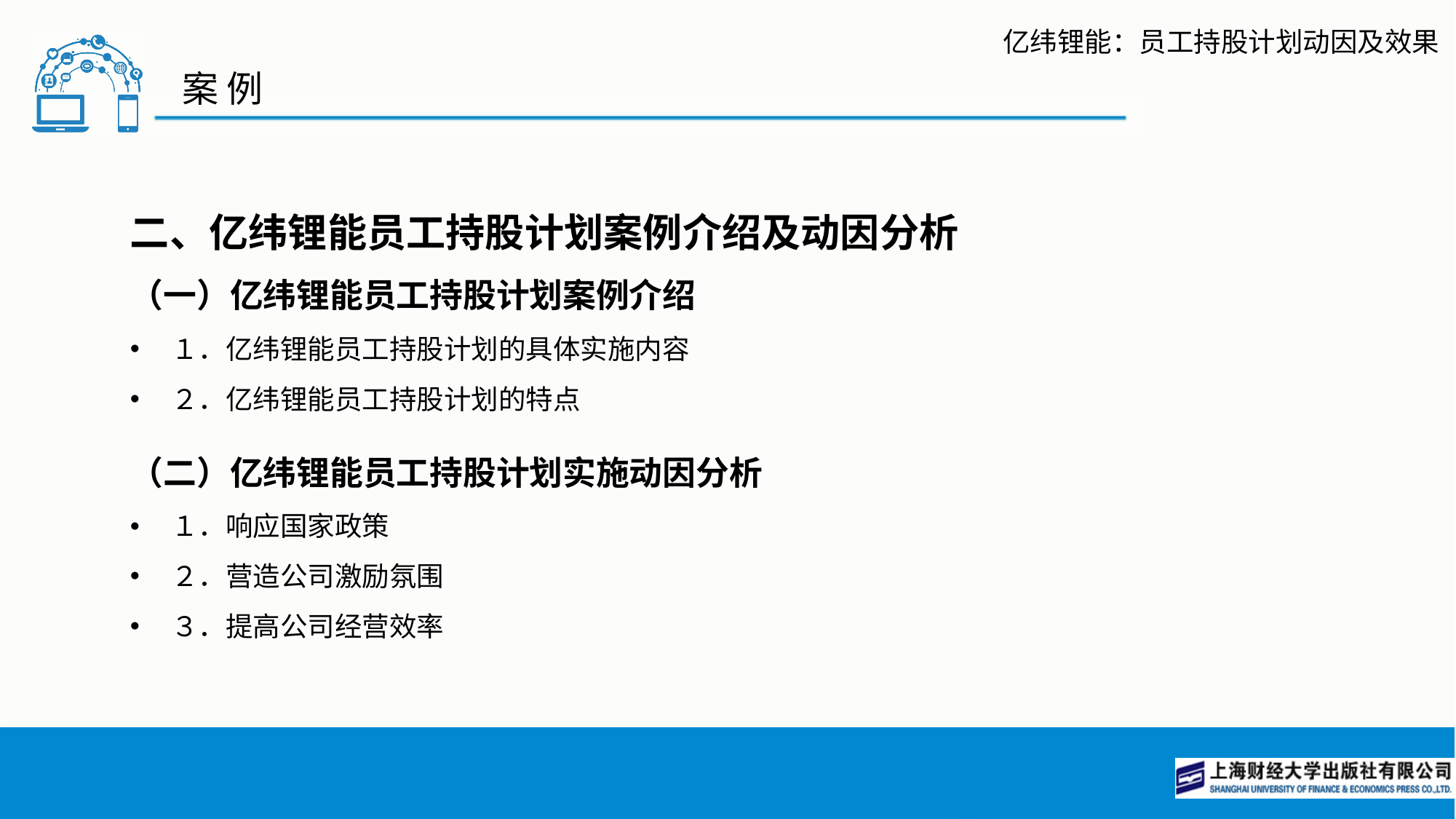

亿纬锂能：员工持股计划动因及效果
# 案 例
二、亿纬锂能员工持股计划案例介绍及动因分析
（一）亿纬锂能员工持股计划案例介绍
１．亿纬锂能员工持股计划的具体实施内容
２．亿纬锂能员工持股计划的特点
（二）亿纬锂能员工持股计划实施动因分析
１．响应国家政策
２．营造公司激励氛围
３．提高公司经营效率